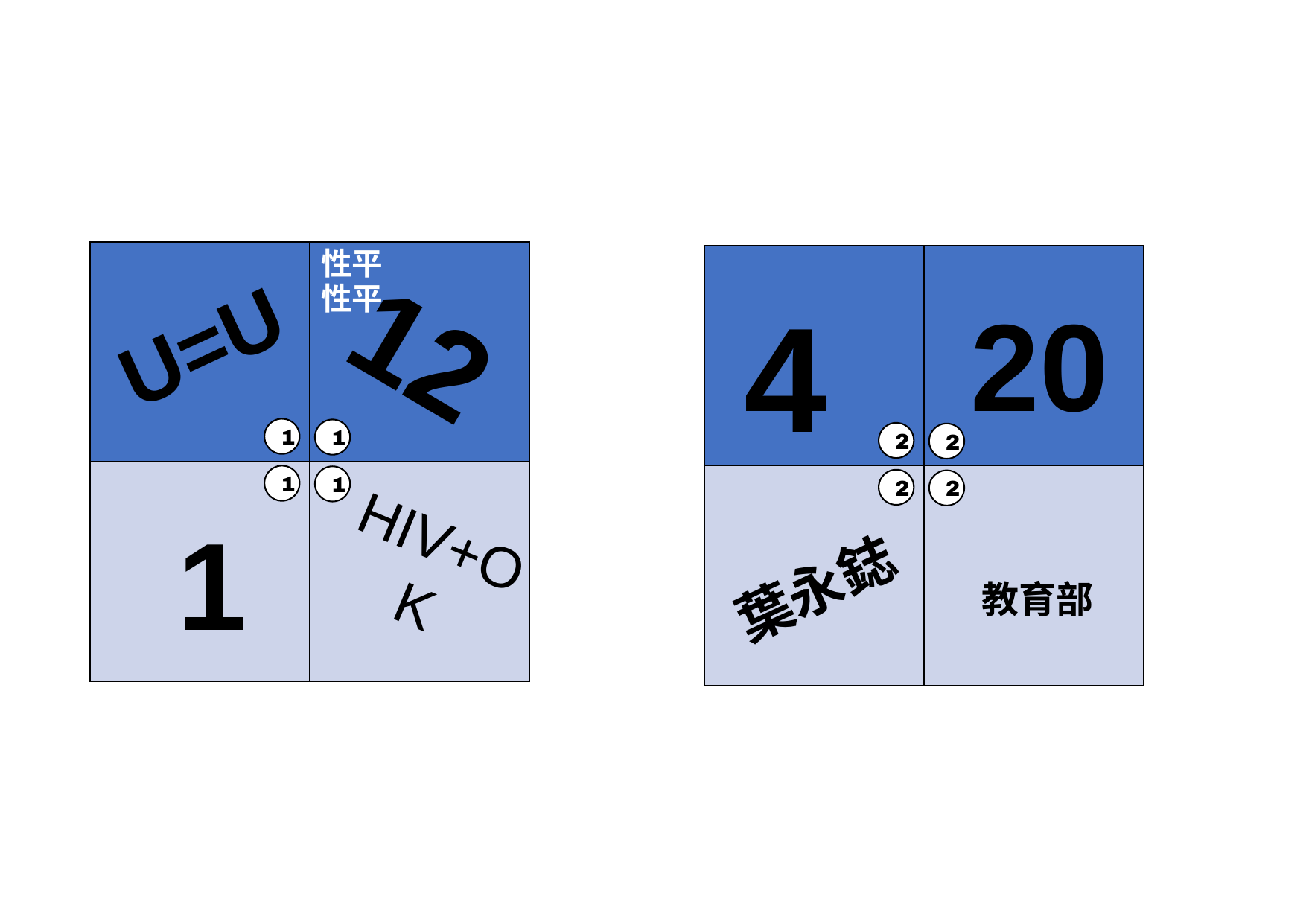

|  | 性平 性平 |
| --- | --- |
|  |  |
|  |  |
| --- | --- |
|  |  |
12
4
20
U=U
1
1
1
1
2
2
2
2
HIV+OK
1
葉永鋕
教育部